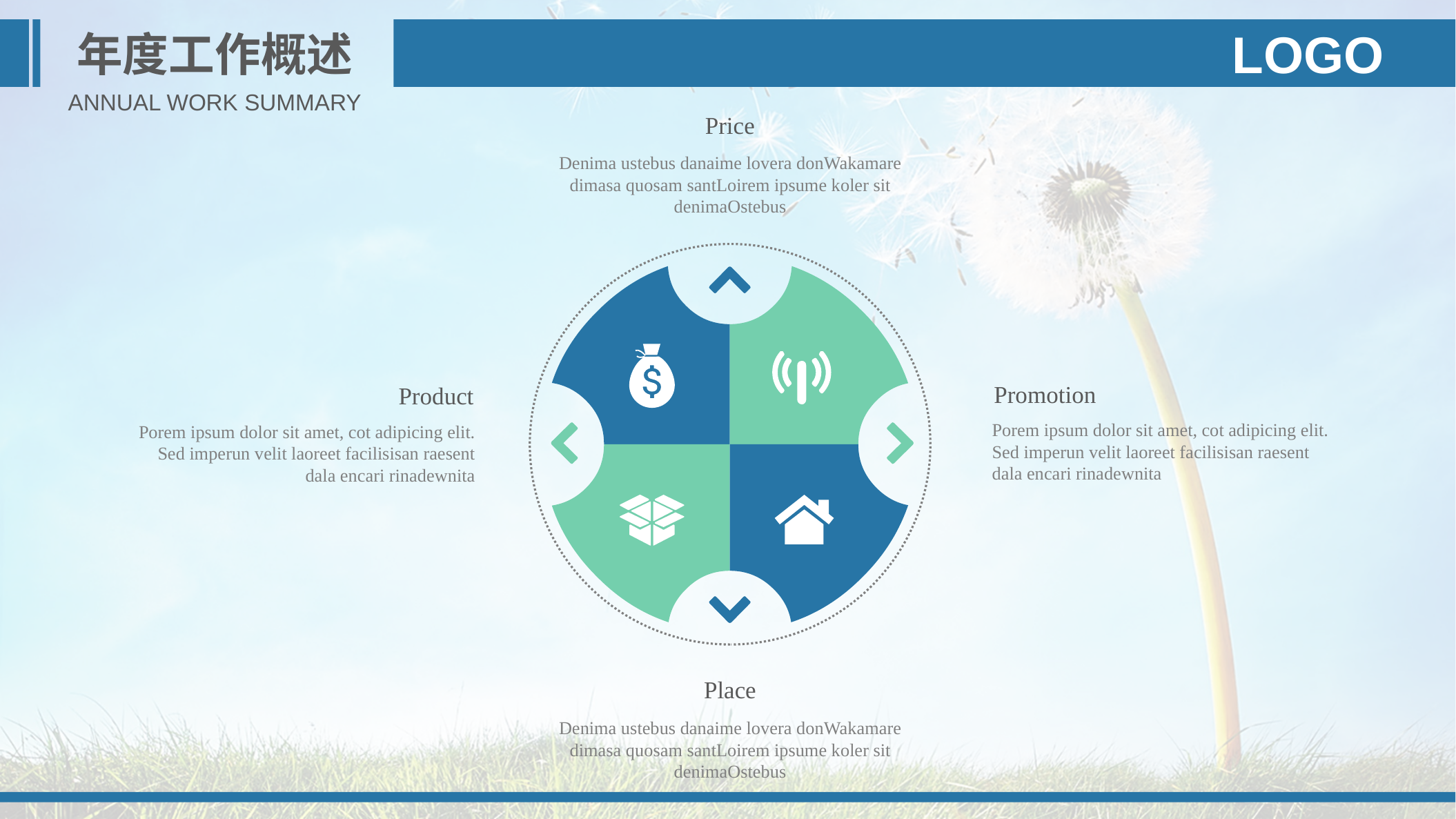

年度工作概述
LOGO
ANNUAL WORK SUMMARY
Price
Denima ustebus danaime lovera donWakamare dimasa quosam santLoirem ipsume koler sit denimaOstebus

Promotion
Porem ipsum dolor sit amet, cot adipicing elit. Sed imperun velit laoreet facilisisan raesent dala encari rinadewnita
Product
Porem ipsum dolor sit amet, cot adipicing elit. Sed imperun velit laoreet facilisisan raesent dala encari rinadewnita
Place
Denima ustebus danaime lovera donWakamare dimasa quosam santLoirem ipsume koler sit denimaOstebus